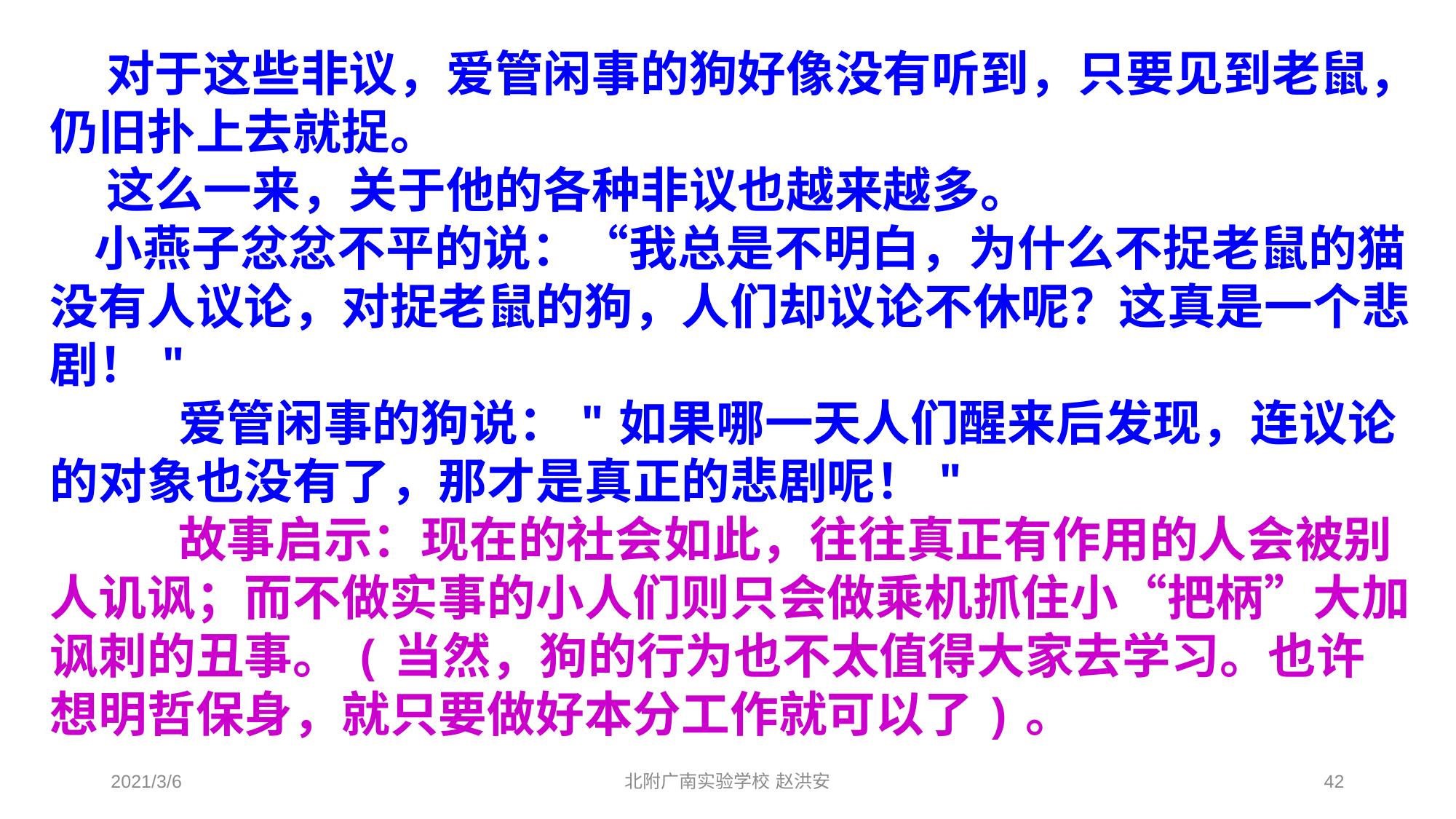

对于这些非议，爱管闲事的狗好像没有听到，只要见到老鼠，仍旧扑上去就捉。
    这么一来，关于他的各种非议也越来越多。
    小燕子忿忿不平的说：“我总是不明白，为什么不捉老鼠的猫没有人议论，对捉老鼠的狗，人们却议论不休呢？这真是一个悲剧！"
    爱管闲事的狗说："如果哪一天人们醒来后发现，连议论的对象也没有了，那才是真正的悲剧呢！"
    故事启示：现在的社会如此，往往真正有作用的人会被别人讥讽；而不做实事的小人们则只会做乘机抓住小“把柄”大加讽刺的丑事。(当然，狗的行为也不太值得大家去学习。也许想明哲保身，就只要做好本分工作就可以了)。
2021/3/6
北附广南实验学校 赵洪安
42